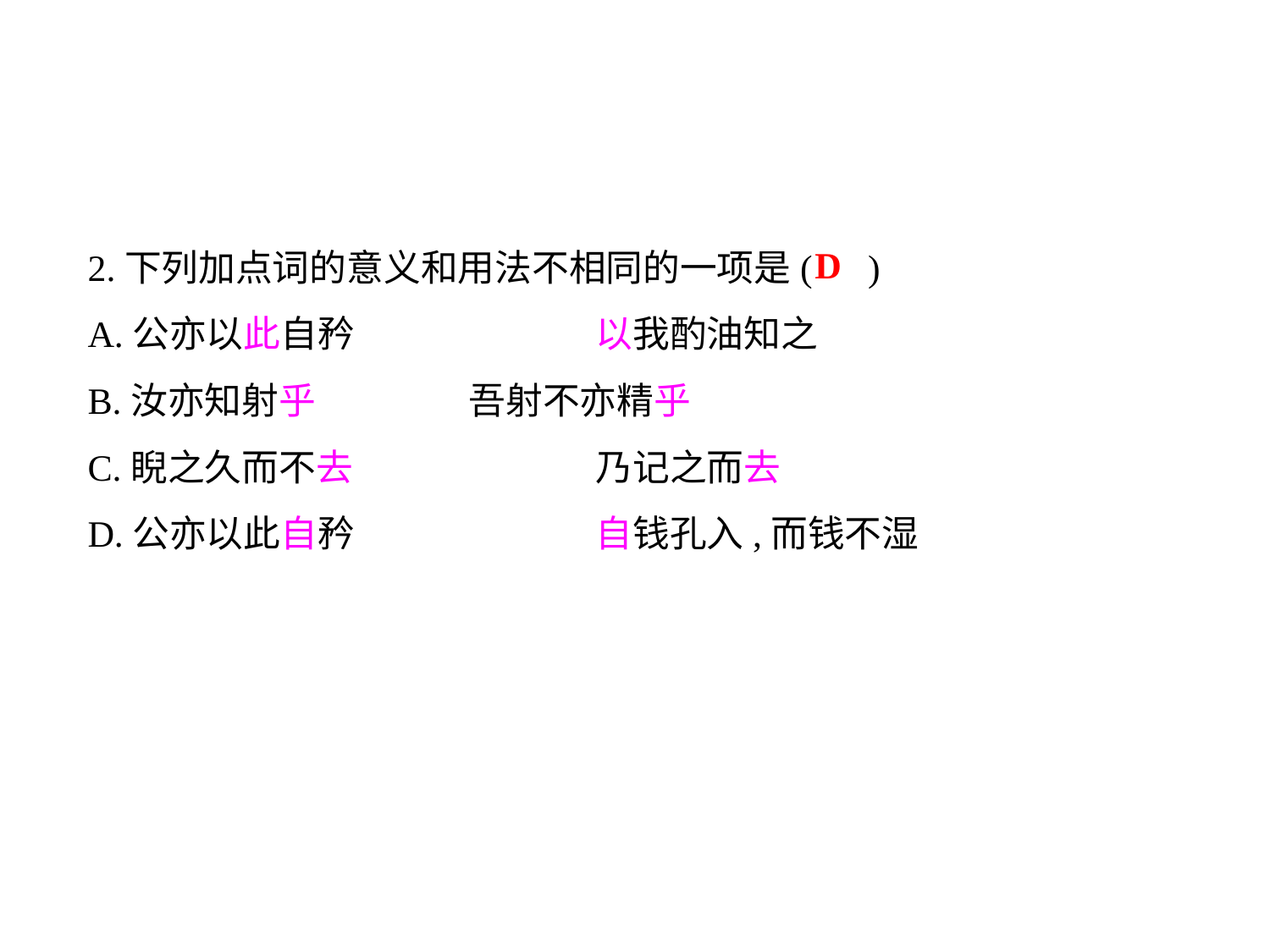

2.下列加点词的意义和用法不相同的一项是(      )
A.公亦以此自矜		以我酌油知之
B.汝亦知射乎		吾射不亦精乎
C.睨之久而不去		乃记之而去
D.公亦以此自矜		自钱孔入,而钱不湿
D